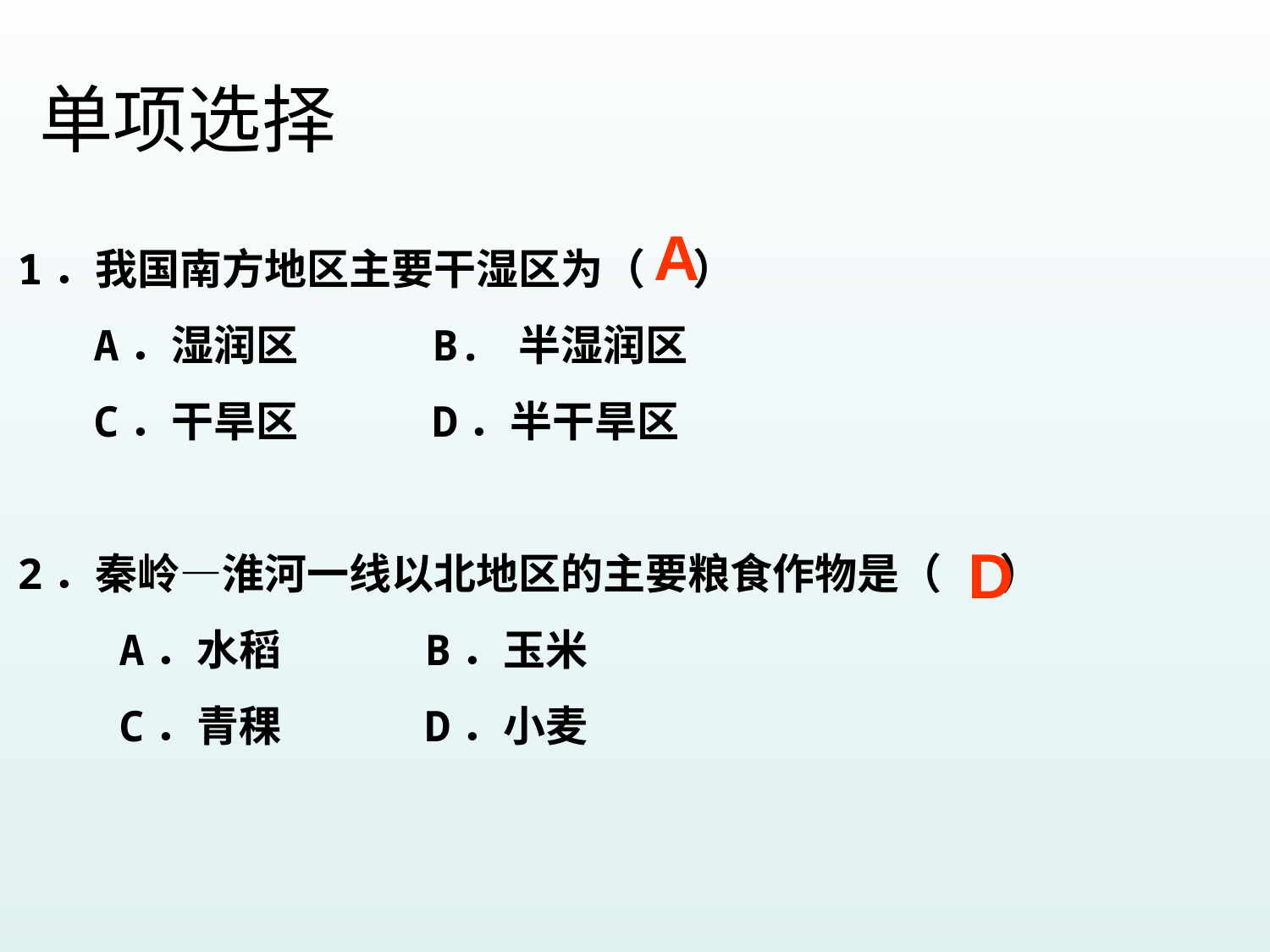

单项选择
A
1．我国南方地区主要干湿区为（     ）
   A．湿润区             B. 半湿润区
   C．干旱区             D．半干旱区

2．秦岭—淮河一线以北地区的主要粮食作物是（      ）
    A．水稻              B．玉米
    C．青稞              D．小麦
D